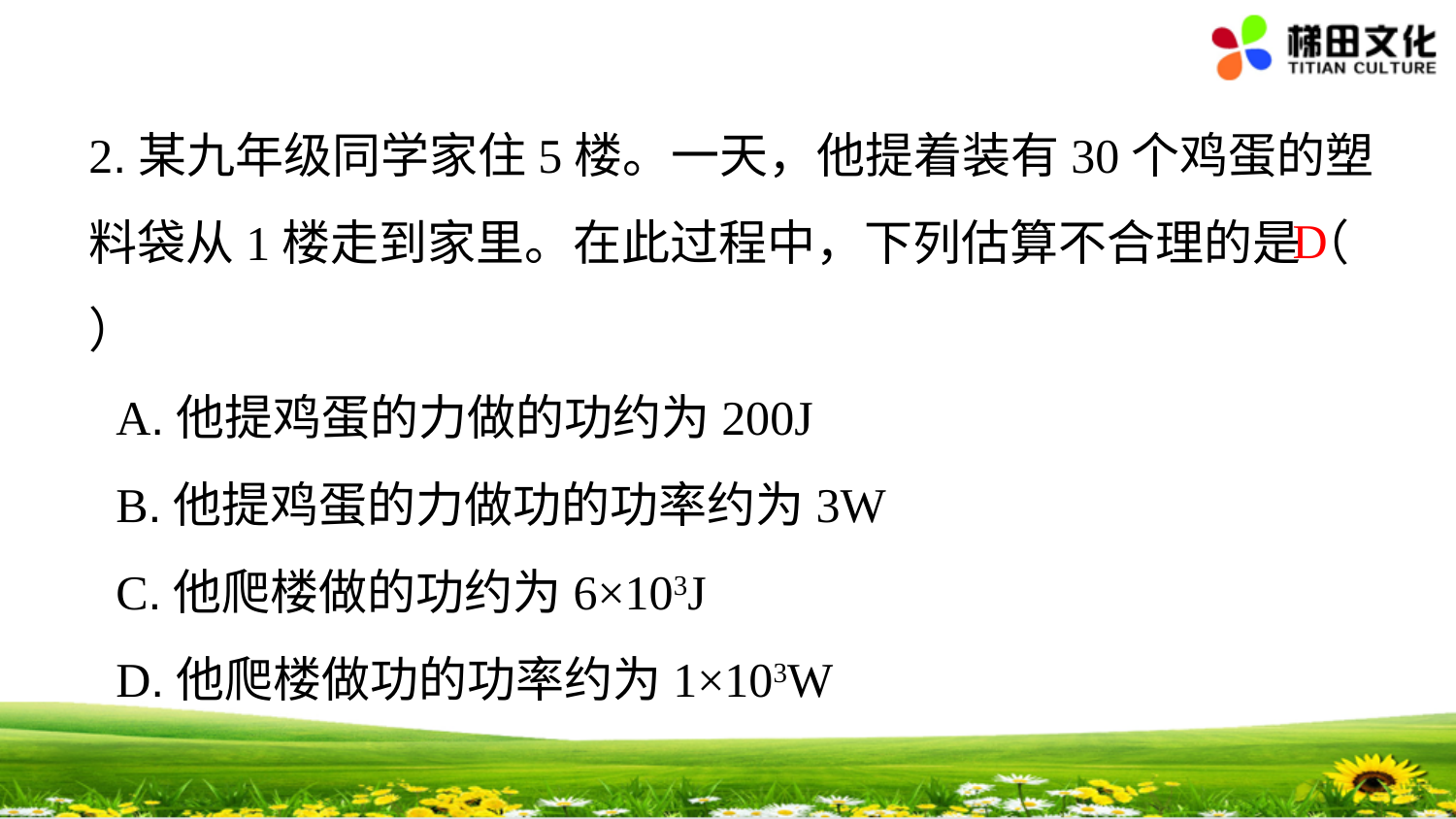

2.某九年级同学家住5楼。一天，他提着装有30个鸡蛋的塑料袋从1楼走到家里。在此过程中，下列估算不合理的是（   ）
  A.他提鸡蛋的力做的功约为200J
  B.他提鸡蛋的力做功的功率约为3W
  C.他爬楼做的功约为6×103J
  D.他爬楼做功的功率约为1×103W
D